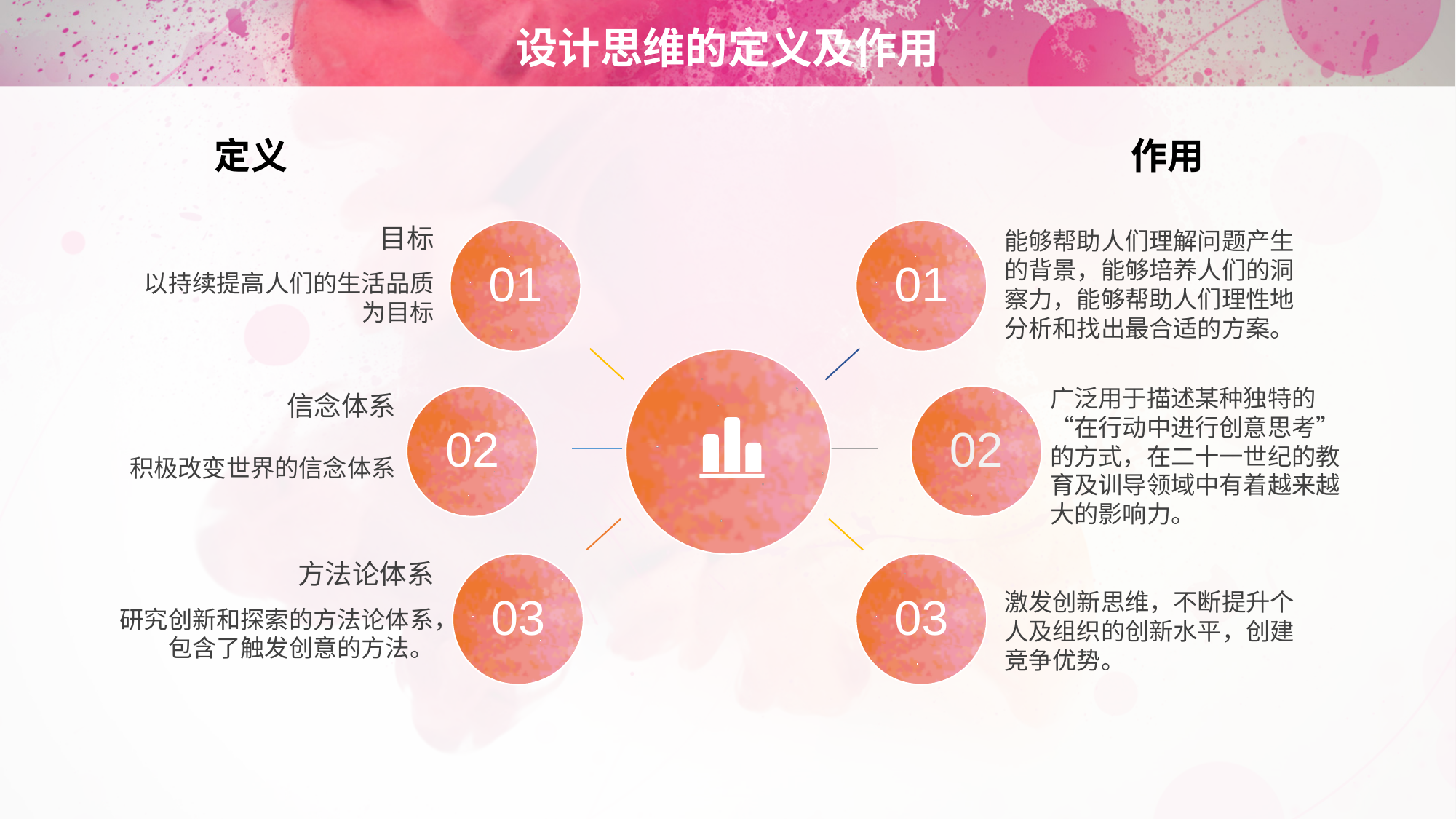

# 设计思维的定义及作用

定义
作用
01
01
目标
以持续提高人们的生活品质为目标
能够帮助人们理解问题产生的背景，能够培养人们的洞察力，能够帮助人们理性地分析和找出最合适的方案。

广泛用于描述某种独特的“在行动中进行创意思考”的方式，在二十一世纪的教育及训导领域中有着越来越大的影响力。
02
02
信念体系
积极改变世界的信念体系

03
03
方法论体系
研究创新和探索的方法论体系，包含了触发创意的方法。
激发创新思维，不断提升个人及组织的创新水平，创建竞争优势。